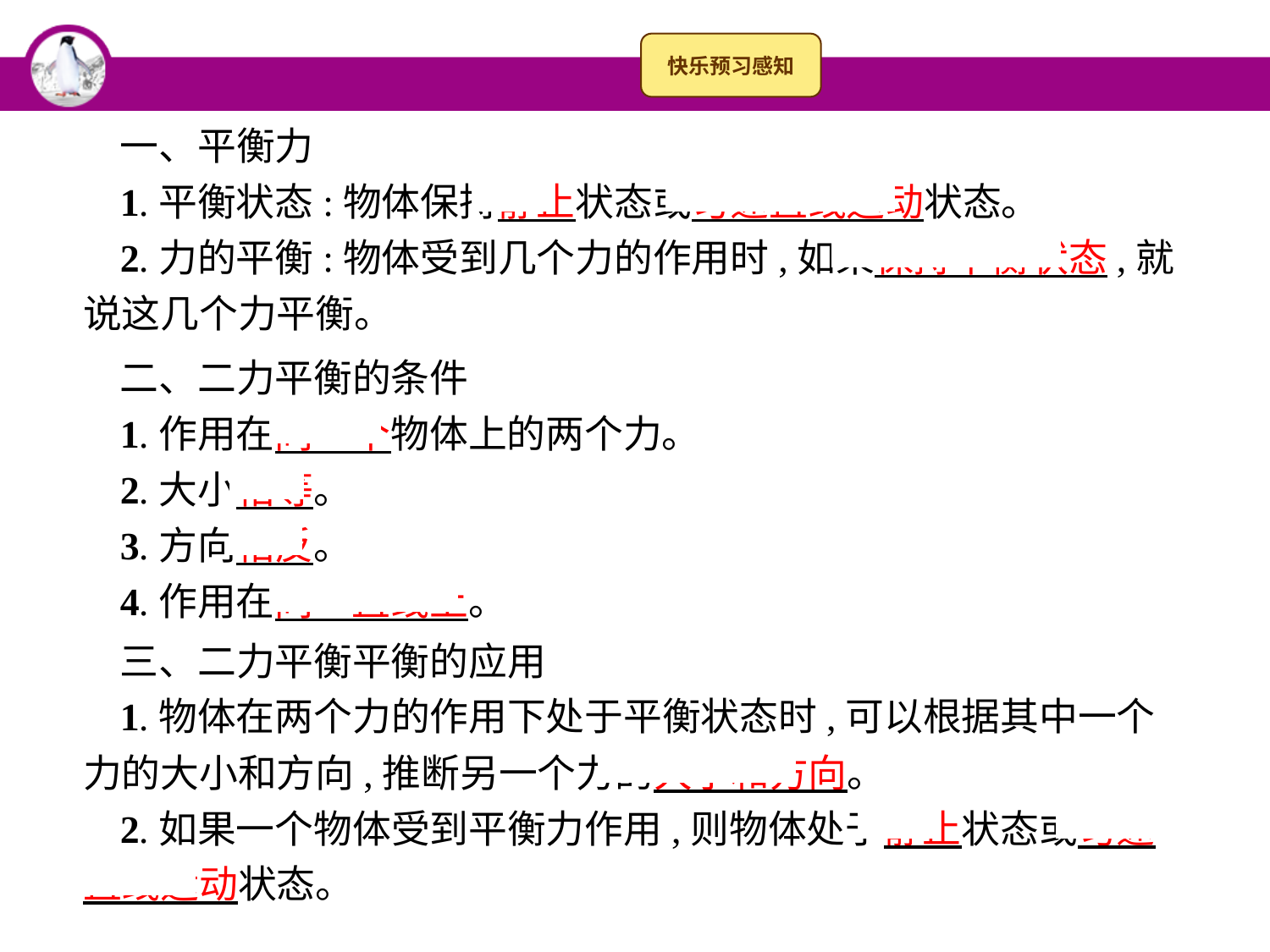

一、平衡力
1.平衡状态:物体保持静止状态或匀速直线运动状态。
2.力的平衡:物体受到几个力的作用时,如果保持平衡状态,就说这几个力平衡。

二、二力平衡的条件
1.作用在同一个物体上的两个力。
2.大小相等。
3.方向相反。
4.作用在同一直线上。

三、二力平衡平衡的应用
1.物体在两个力的作用下处于平衡状态时,可以根据其中一个力的大小和方向,推断另一个力的大小和方向。
2.如果一个物体受到平衡力作用,则物体处于静止状态或匀速直线运动状态。